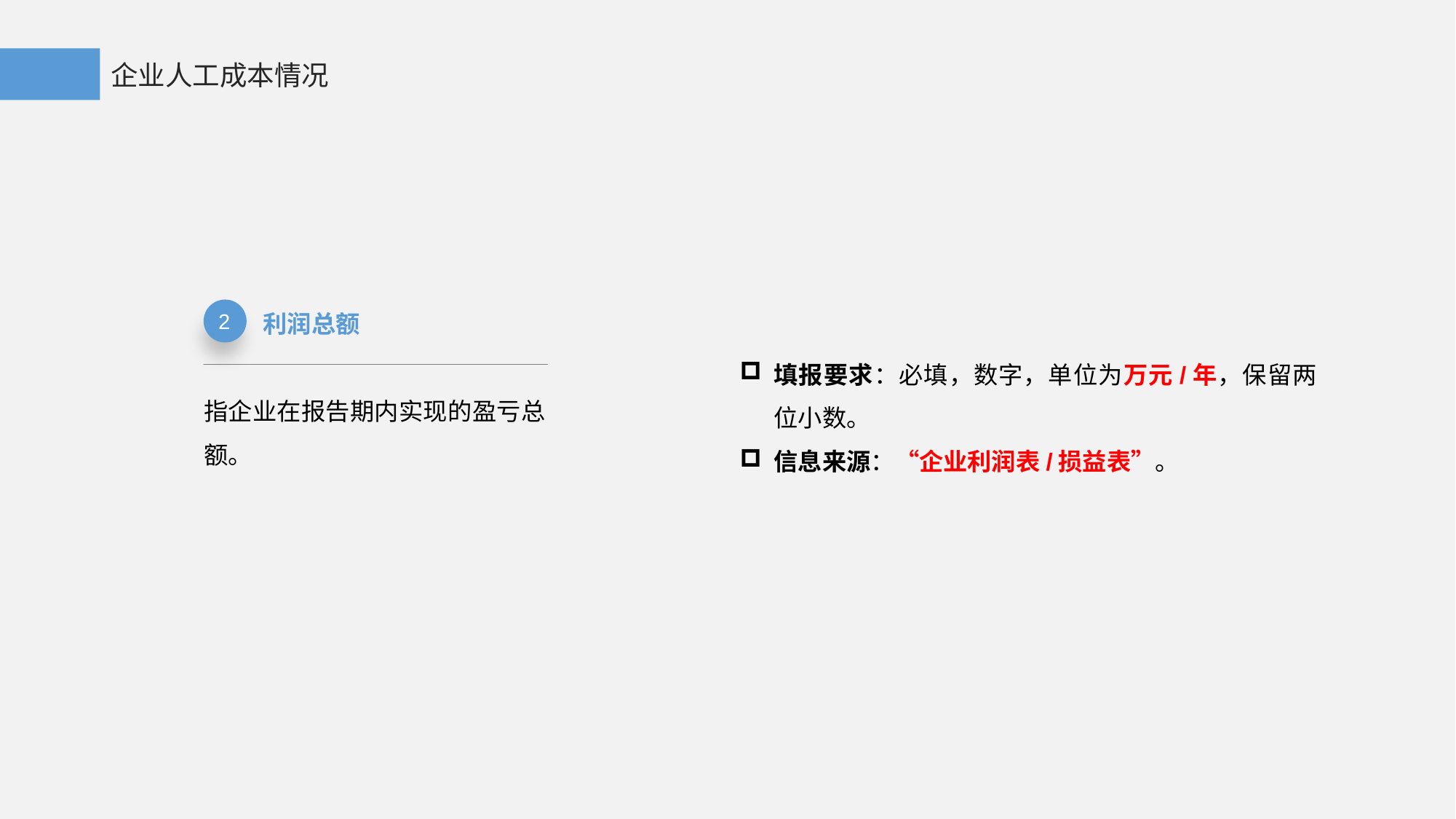

企业人工成本情况

利润总额
2
填报要求：必填，数字，单位为万元/年，保留两位小数。
信息来源：“企业利润表/损益表”。
指企业在报告期内实现的盈亏总额。

21